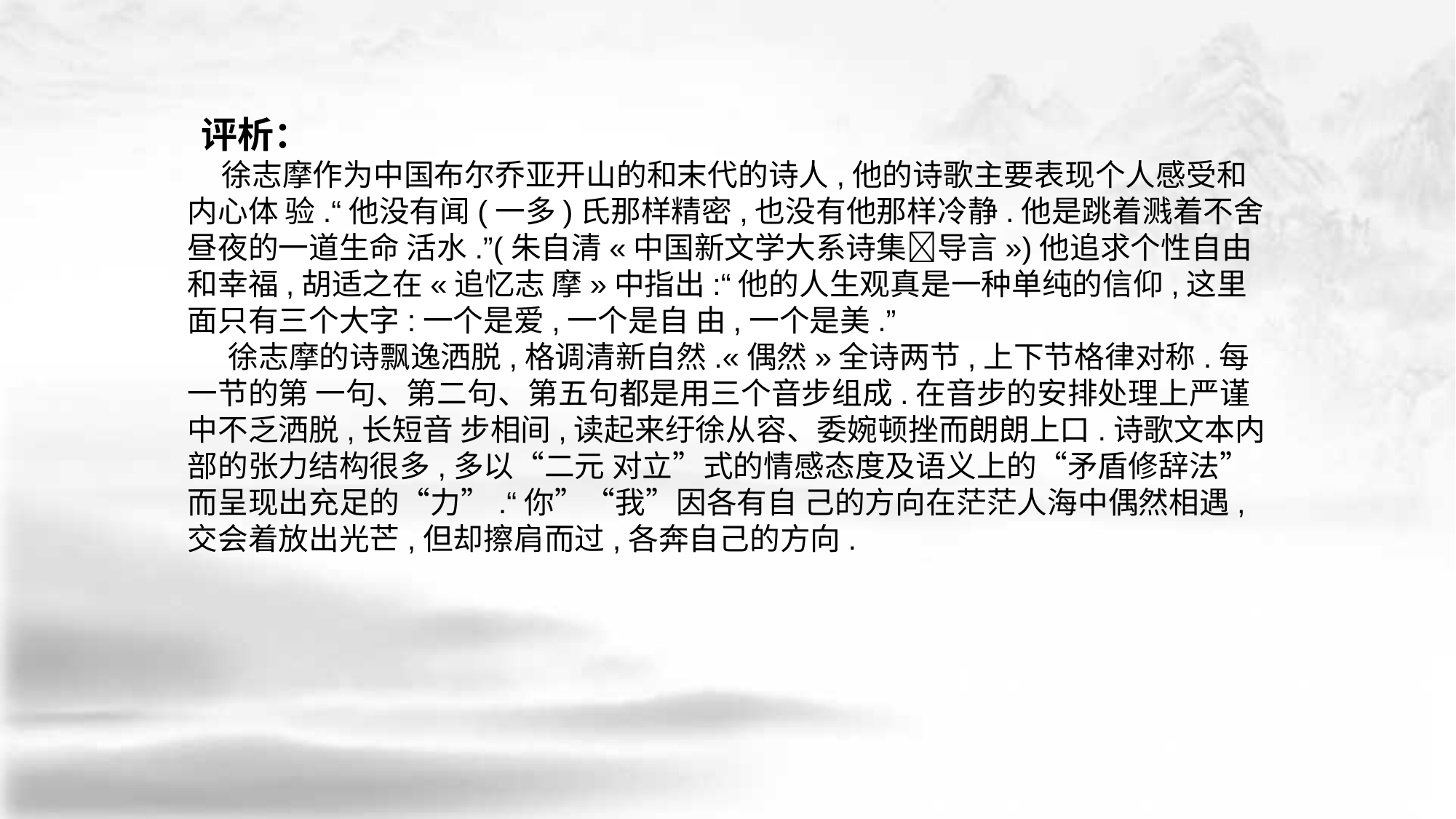

评析：
    徐志摩作为中国布尔乔亚开山的和末代的诗人,他的诗歌主要表现个人感受和内心体 验.“他没有闻(一多)氏那样精密,也没有他那样冷静.他是跳着溅着不舍昼夜的一道生命 活水.”(朱自清«中国新文学大系诗集􀅰导言»)他追求个性自由和幸福,胡适之在«追忆志 摩»中指出:“他的人生观真是一种单纯的信仰,这里面只有三个大字:一个是爱,一个是自 由,一个是美.”
     徐志摩的诗飘逸洒脱,格调清新自然.«偶然»全诗两节,上下节格律对称.每一节的第 一句、第二句、第五句都是用三个音步组成.在音步的安排处理上严谨中不乏洒脱,长短音 步相间,读起来纡徐从容、委婉顿挫而朗朗上口.诗歌文本内部的张力结构很多,多以“二元 对立”式的情感态度及语义上的“矛盾修辞法”而呈现出充足的“力”.“你”“我”因各有自 己的方向在茫茫人海中偶然相遇,交会着放出光芒,但却擦肩而过,各奔自己的方向.